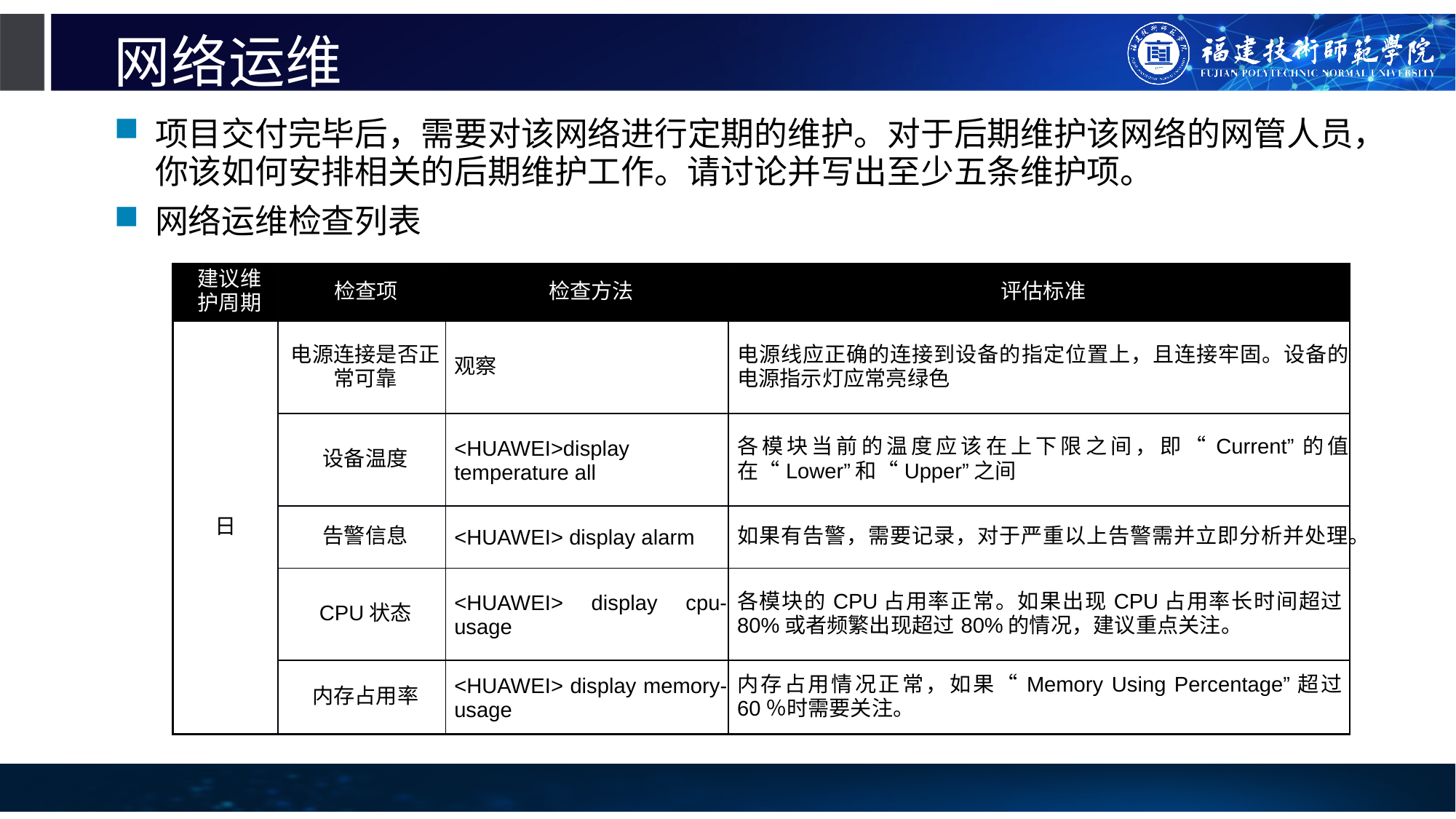

# 网络运维
项目交付完毕后，需要对该网络进行定期的维护。对于后期维护该网络的网管人员，你该如何安排相关的后期维护工作。请讨论并写出至少五条维护项。
网络运维检查列表

| 建议维护周期 | 检查项 | 检查方法 | 评估标准 |
| --- | --- | --- | --- |
| 日 | 电源连接是否正常可靠 | 观察 | 电源线应正确的连接到设备的指定位置上，且连接牢固。设备的电源指示灯应常亮绿色 |
|  | 设备温度 | <HUAWEI>display temperature all | 各模块当前的温度应该在上下限之间，即“Current”的值在“Lower”和“Upper”之间 |
|  | 告警信息 | <HUAWEI> display alarm | 如果有告警，需要记录，对于严重以上告警需并立即分析并处理。 |
|  | CPU状态 | <HUAWEI> display cpu-usage | 各模块的CPU占用率正常。如果出现CPU占用率长时间超过80%或者频繁出现超过80%的情况，建议重点关注。 |
|  | 内存占用率 | <HUAWEI> display memory-usage | 内存占用情况正常，如果“Memory Using Percentage”超过60％时需要关注。 |